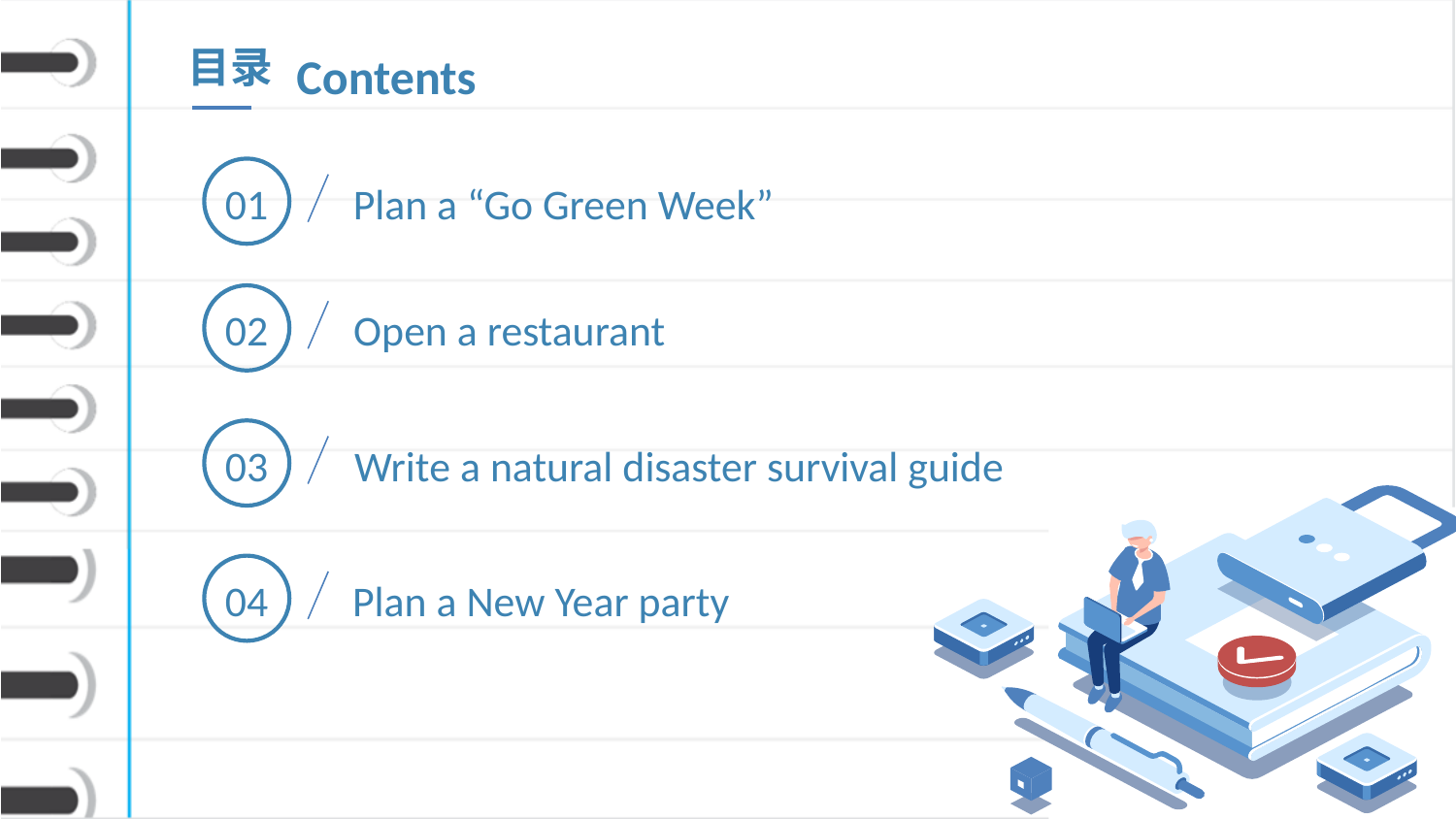

目录
Contents

01
Plan a “Go Green Week”

02
Open a restaurant

03
Write a natural disaster survival guide

04
Plan a New Year party